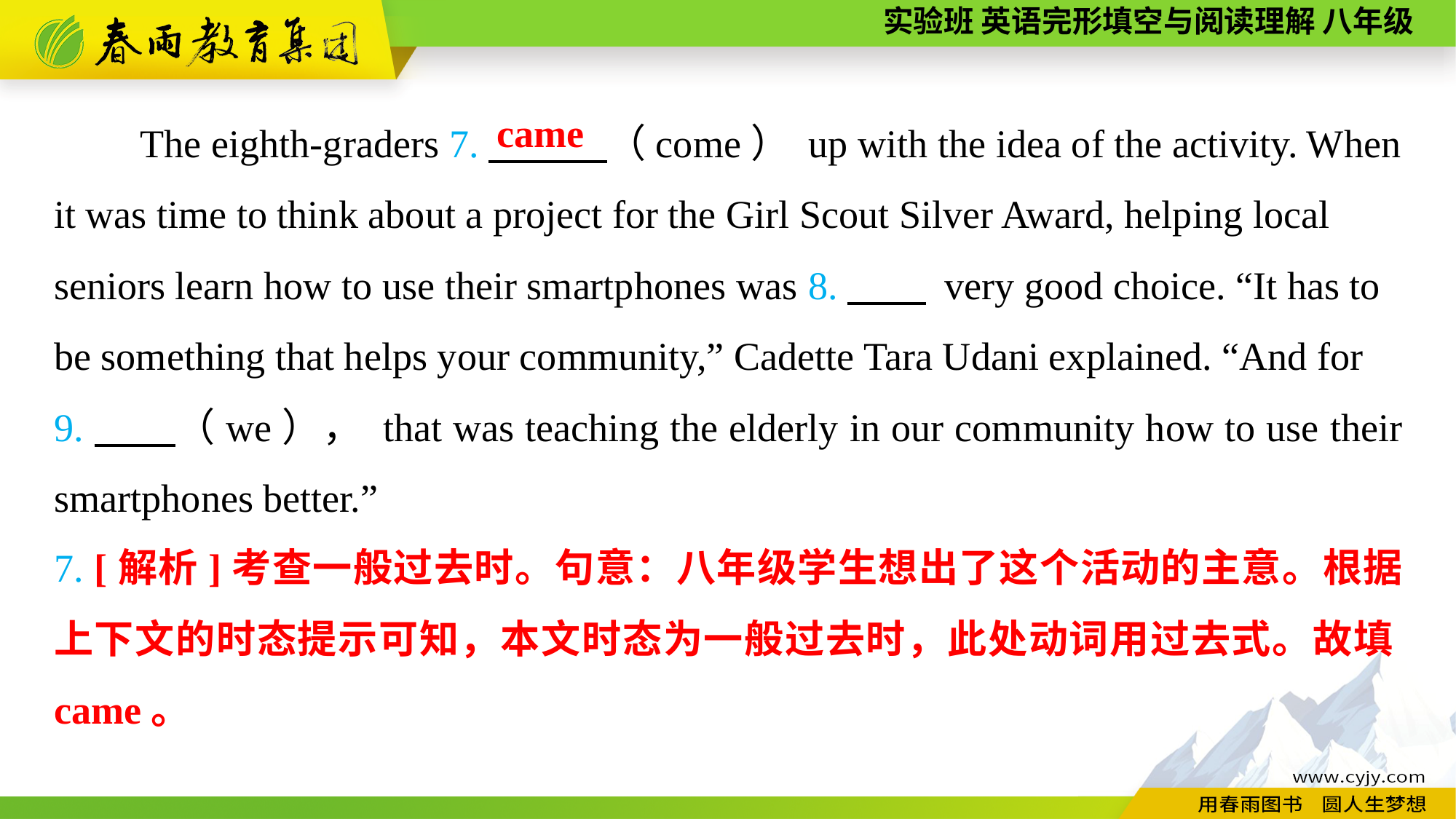

The eighth-graders 7.　　　（come） up with the idea of the activity. When it was time to think about a project for the Girl Scout Silver Award, helping local seniors learn how to use their smartphones was 8.　　 very good choice. “It has to be something that helps your community,” Cadette Tara Udani explained. “And for
9.　　（we）， that was teaching the elderly in our community how to use their smartphones better.”
came
7. [解析]考查一般过去时。句意：八年级学生想出了这个活动的主意。根据上下文的时态提示可知，本文时态为一般过去时，此处动词用过去式。故填came。